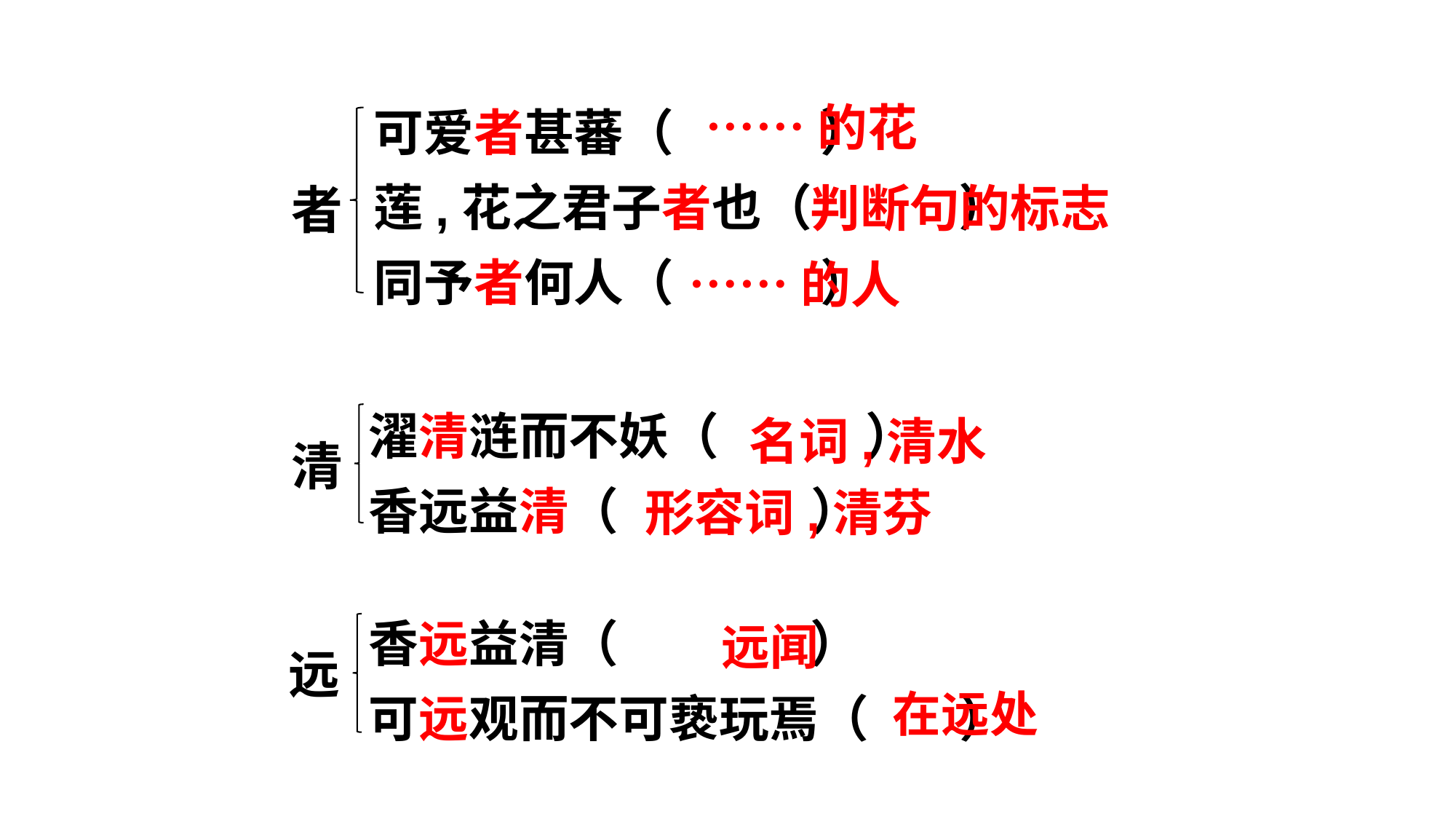

可爱者甚蕃（             ）
莲,花之君子者也（             ）
同予者何人（             ）
……的花

判断句的标志
者
……的人
濯清涟而不妖（             ）
香远益清（                 ）

名词,清水
清
形容词,清芬
香远益清（                 ）
可远观而不可亵玩焉（        ）
远闻

远
在远处